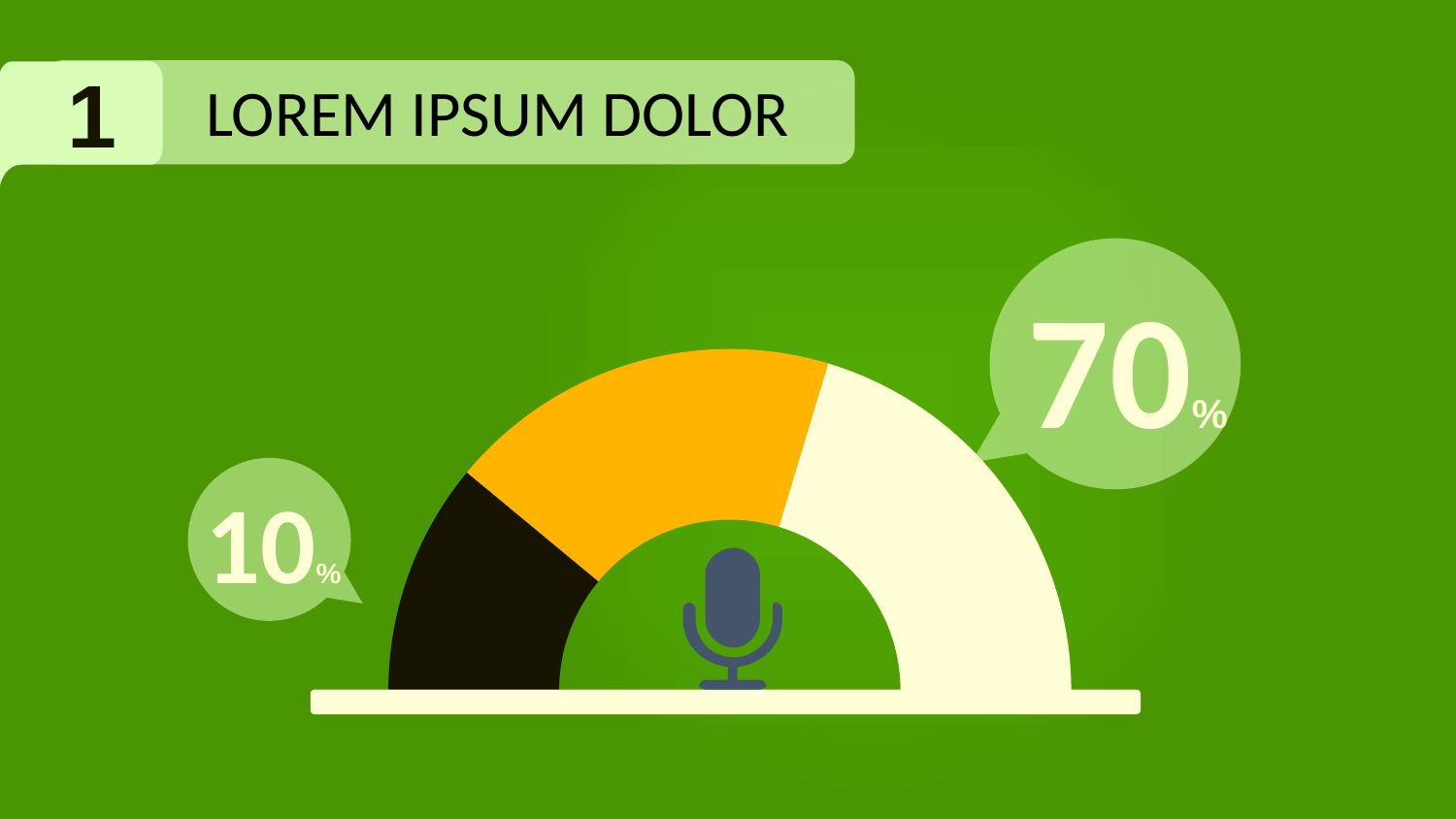

1

LOREM IPSUM DOLOR

70%

### Chart

| Category | 销售额 |
|---|---|
| a | 13.0 |
| b | 22.0 |
| c | 24.0 |
| 辅助数据 | 59.0 |
10%